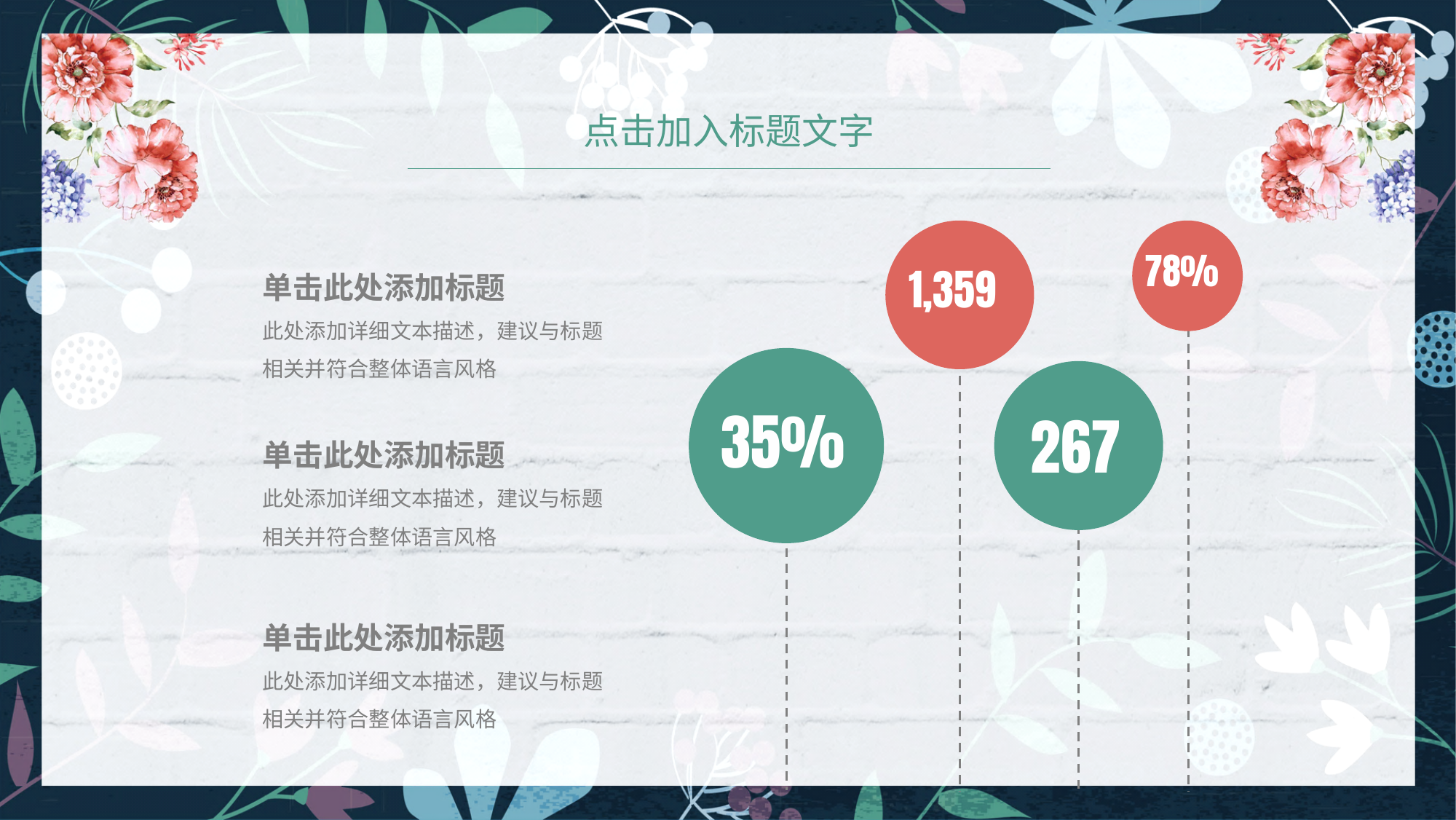

点击加入标题文字

78%
1,359

35%
267
单击此处添加标题
此处添加详细文本描述，建议与标题相关并符合整体语言风格
单击此处添加标题
此处添加详细文本描述，建议与标题相关并符合整体语言风格
单击此处添加标题
此处添加详细文本描述，建议与标题相关并符合整体语言风格